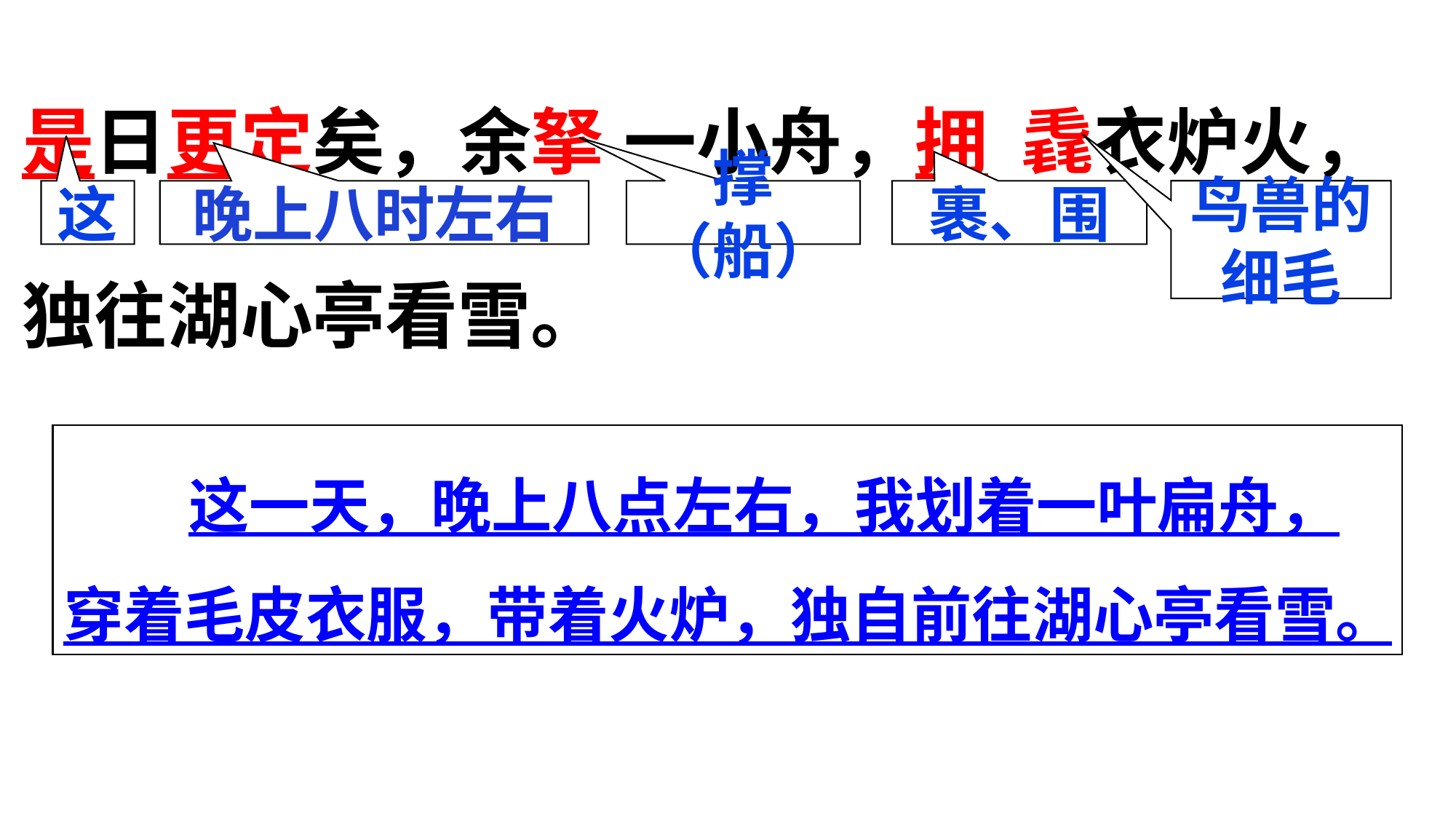

是日更定矣，余拏 一小舟，拥  毳衣炉火，独往湖心亭看雪。
这

晚上八时左右

撑（船）
裹、围
鸟兽的细毛
        这一天，晚上八点左右，我划着一叶扁舟， 穿着毛皮衣服，带着火炉，独自前往湖心亭看雪。